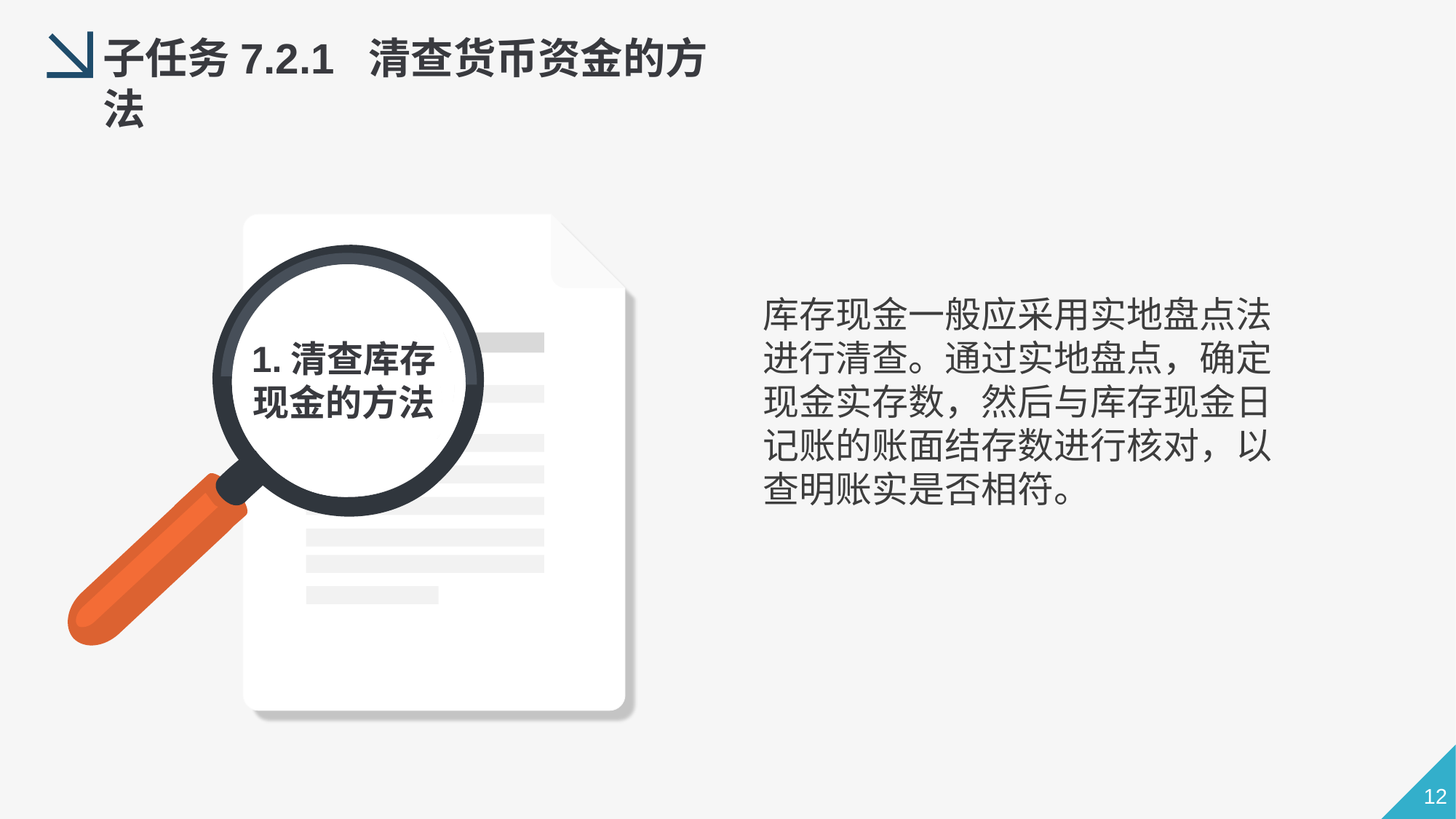

子任务7.2.1  清查货币资金的方法

库存现金一般应采用实地盘点法进行清查。通过实地盘点，确定现金实存数，然后与库存现金日记账的账面结存数进行核对，以查明账实是否相符。
1.清查库存现金的方法